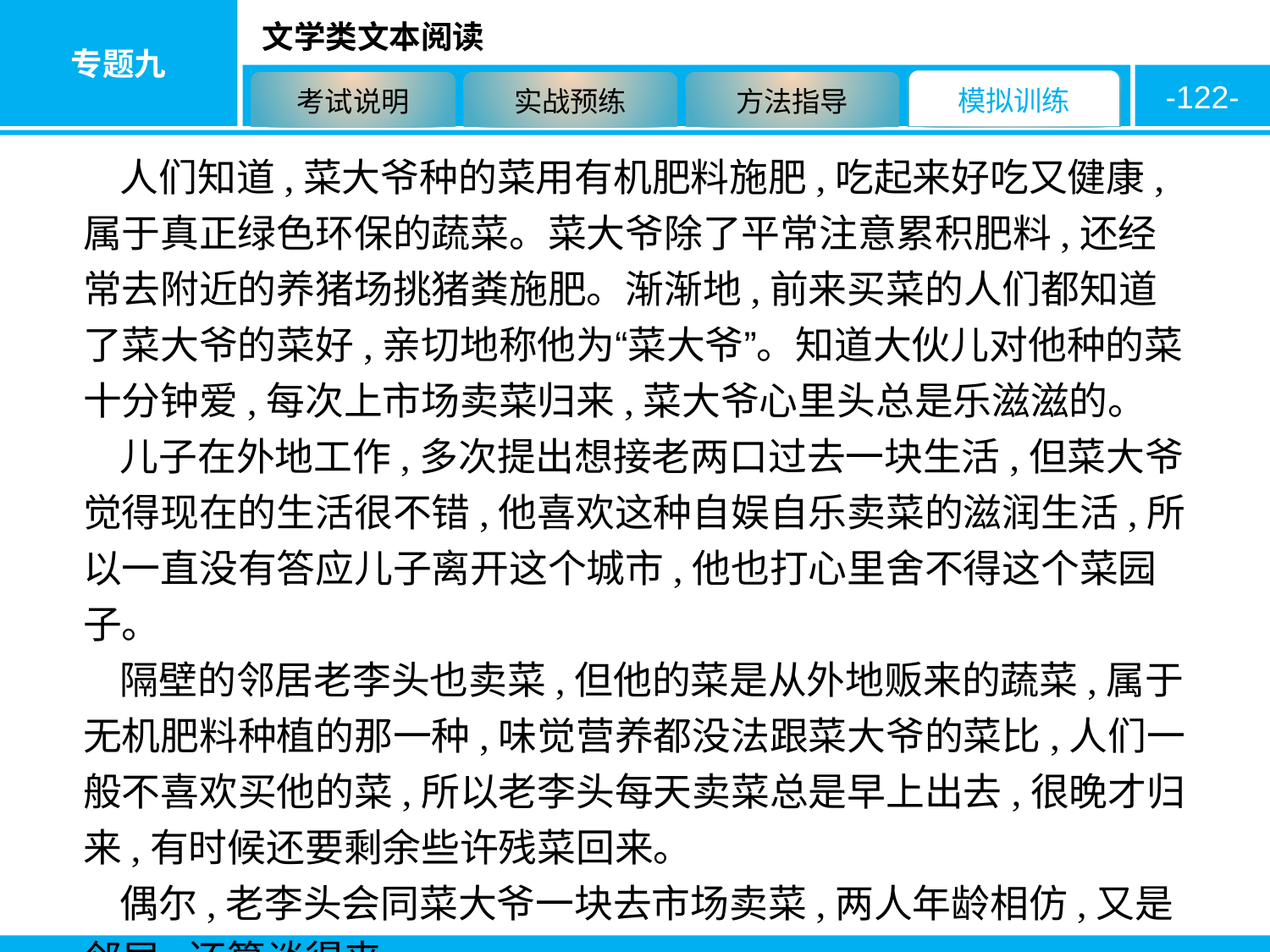

-122-
人们知道,菜大爷种的菜用有机肥料施肥,吃起来好吃又健康,属于真正绿色环保的蔬菜。菜大爷除了平常注意累积肥料,还经常去附近的养猪场挑猪粪施肥。渐渐地,前来买菜的人们都知道了菜大爷的菜好,亲切地称他为“菜大爷”。知道大伙儿对他种的菜十分钟爱,每次上市场卖菜归来,菜大爷心里头总是乐滋滋的。
儿子在外地工作,多次提出想接老两口过去一块生活,但菜大爷觉得现在的生活很不错,他喜欢这种自娱自乐卖菜的滋润生活,所以一直没有答应儿子离开这个城市,他也打心里舍不得这个菜园子。
隔壁的邻居老李头也卖菜,但他的菜是从外地贩来的蔬菜,属于无机肥料种植的那一种,味觉营养都没法跟菜大爷的菜比,人们一般不喜欢买他的菜,所以老李头每天卖菜总是早上出去,很晚才归来,有时候还要剩余些许残菜回来。
偶尔,老李头会同菜大爷一块去市场卖菜,两人年龄相仿,又是邻居,还算谈得来。